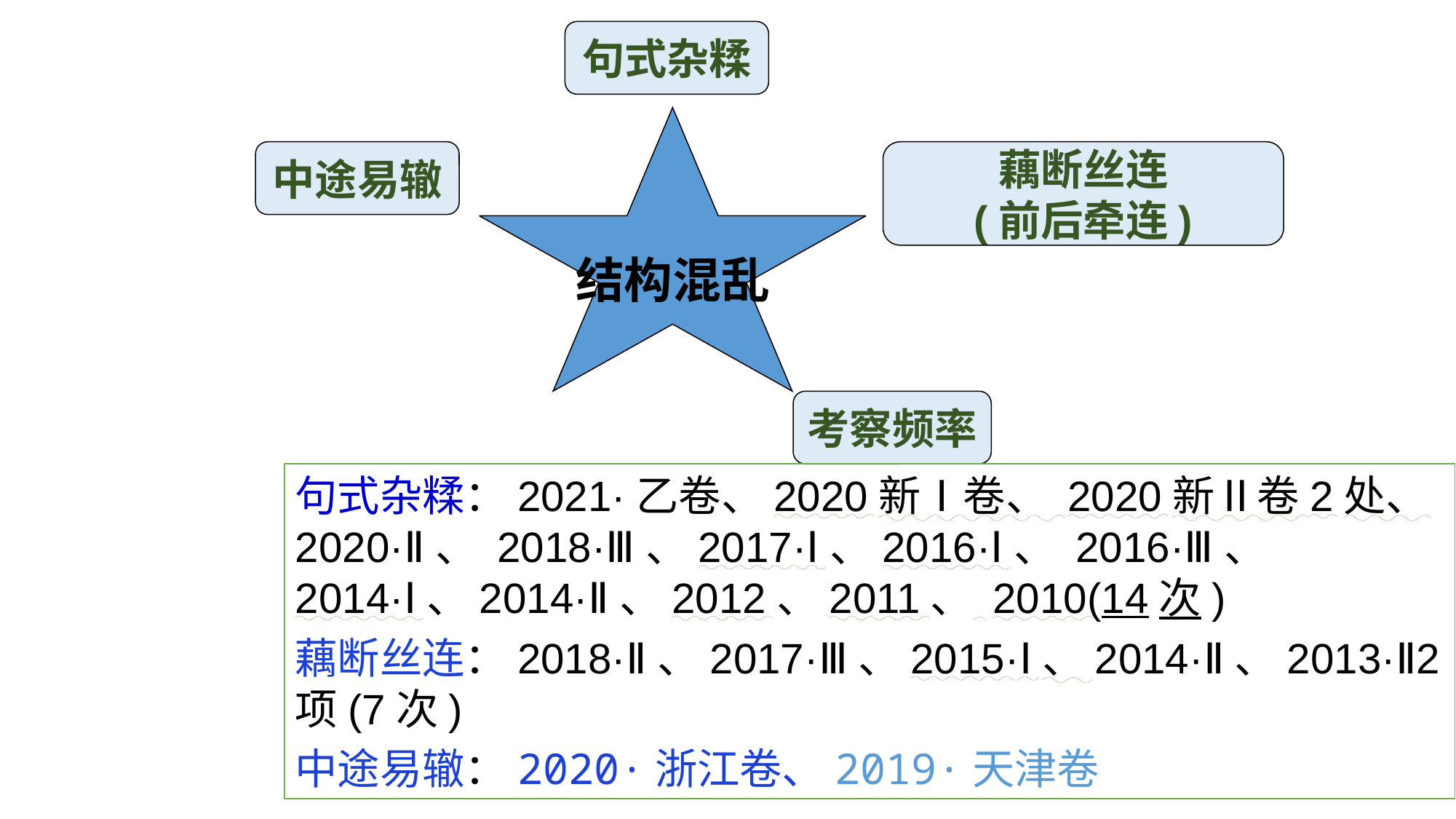

句式杂糅

结构混乱
中途易辙
藕断丝连
(前后牵连)
考察频率
句式杂糅：2021·乙卷、2020新Ⅰ卷、 2020新Ⅱ卷2处、2020·Ⅱ、 2018·Ⅲ、2017·Ⅰ、2016·Ⅰ、 2016·Ⅲ、 2014·Ⅰ、2014·Ⅱ、2012、2011、 2010(14次)
藕断丝连：2018·Ⅱ、2017·Ⅲ、2015·Ⅰ、2014·Ⅱ、2013·Ⅱ2项(7次)
中途易辙：2020·浙江卷、2019·天津卷